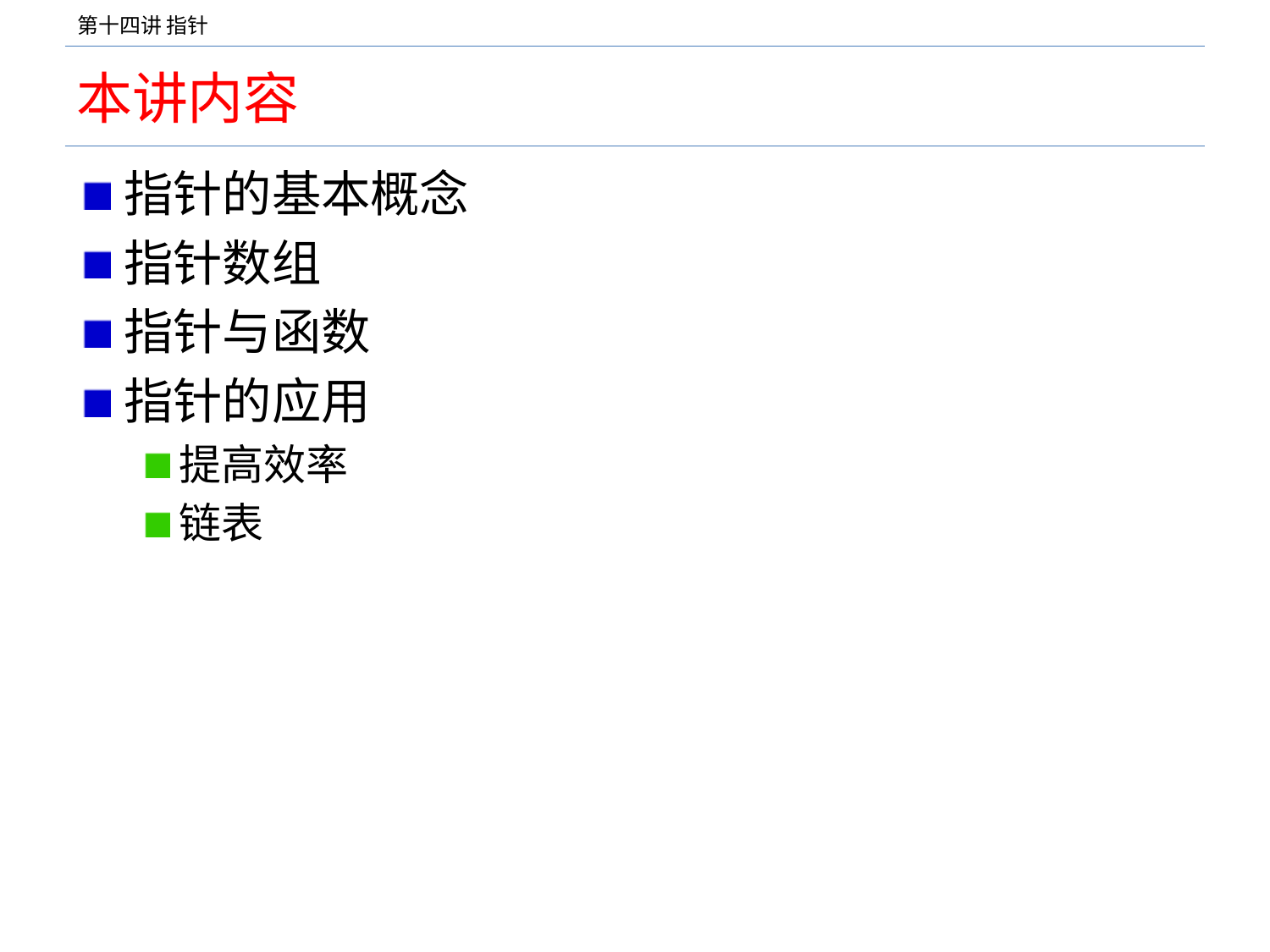

# 本讲内容
指针的基本概念
指针数组
指针与函数
指针的应用
提高效率
链表